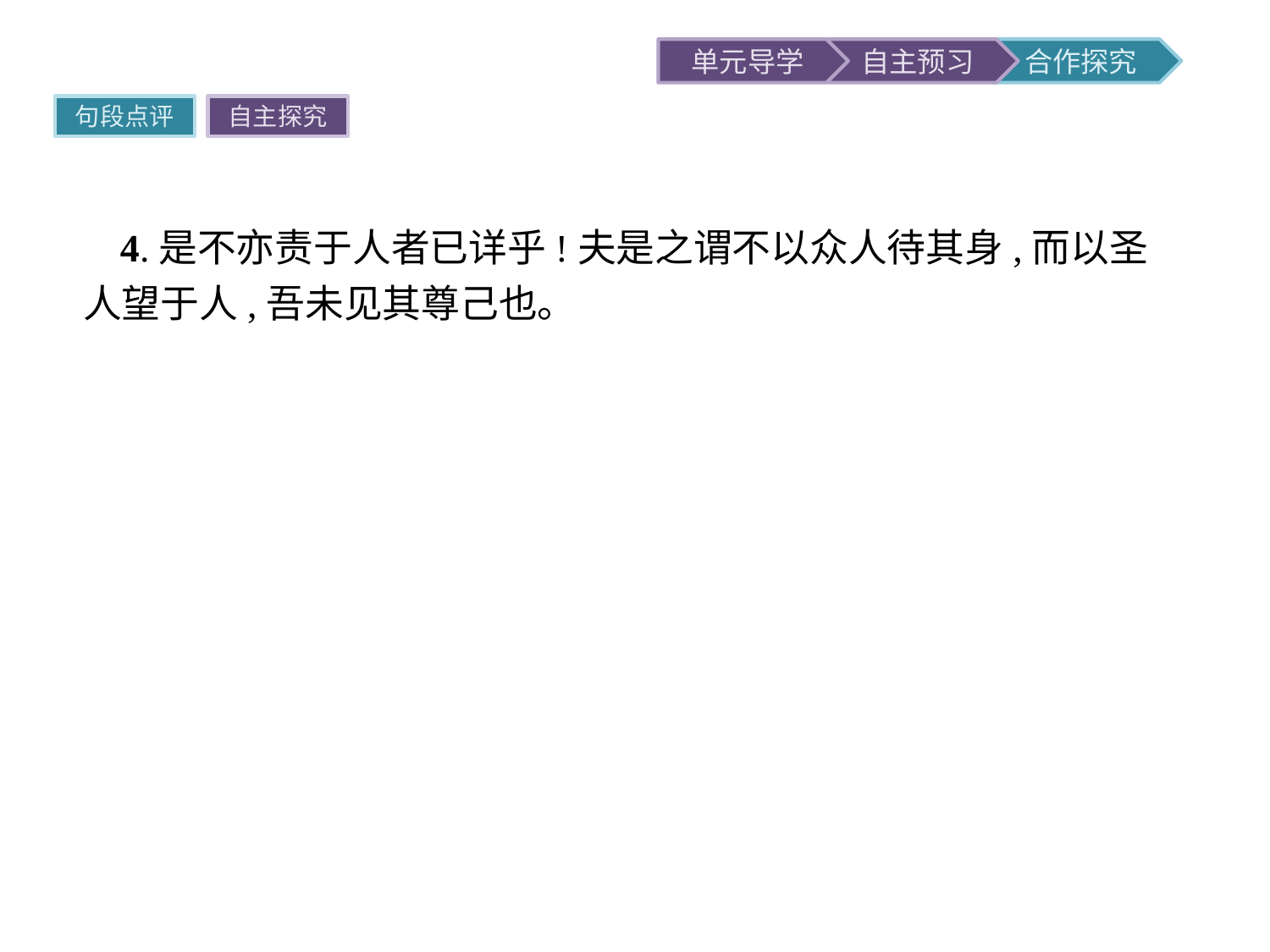

句段点评
自主探究
4.是不亦责于人者已详乎!夫是之谓不以众人待其身,而以圣人望于人,吾未见其尊己也。
翻译这不也是要求别人全面了吗!这就叫作不用一般人的标准要求自己,却用圣人那样高的标准要求别人,我看不出他是在尊重自己。
点评这句话写出了今之君子“于人”“于己”的态度,而且是再次重申,表明了态度:吾未见其尊己也。这句话指出这些人的行为和做法是大错特错的。请记住这句话,让自己的大脑稍稍清醒一点,严于律己,宽以待人,常省视自己的不足,多发现别人的长处,不但是尊重别人,也是在尊重自己,这才是君子之道。